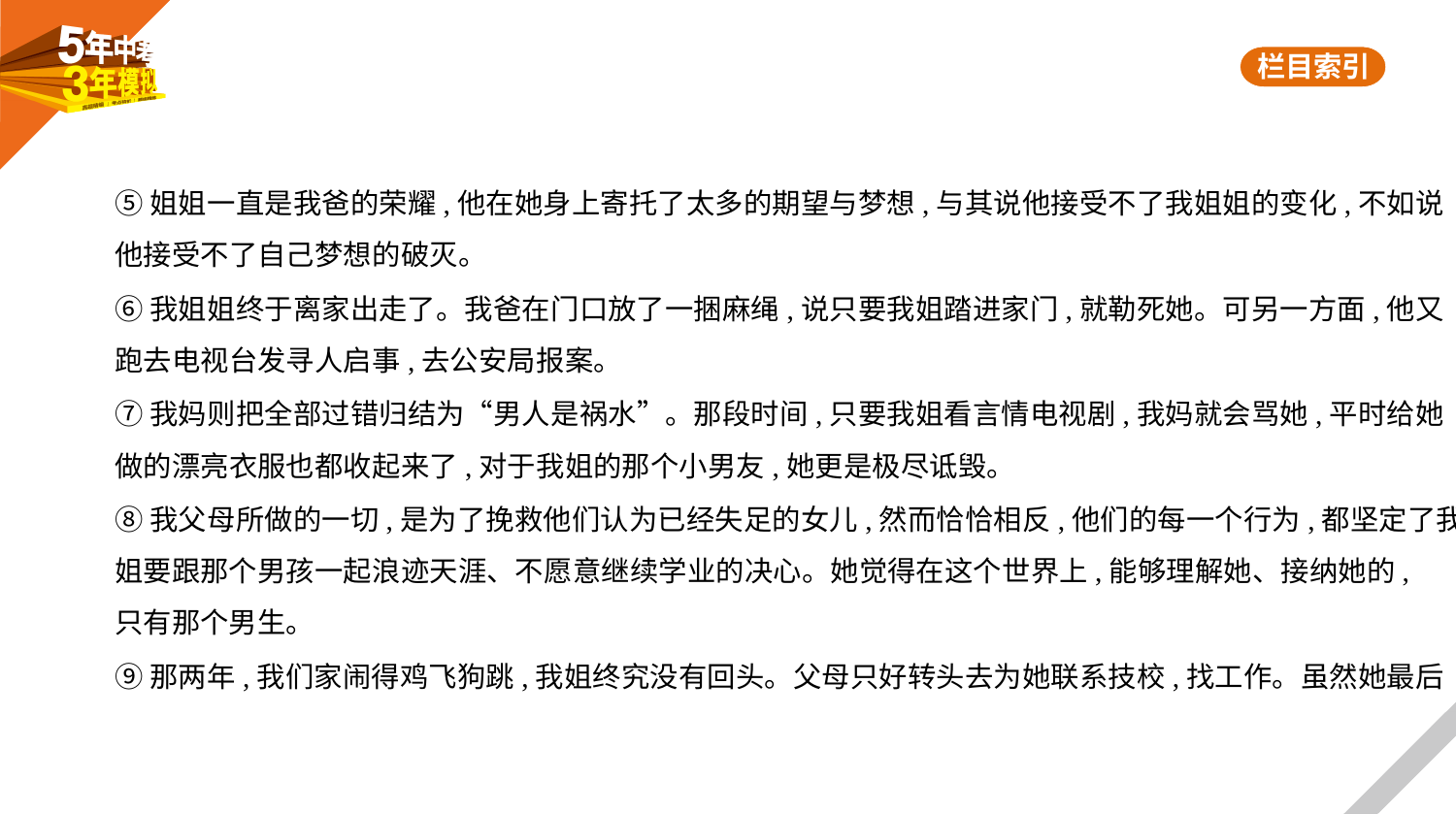

⑤姐姐一直是我爸的荣耀,他在她身上寄托了太多的期望与梦想,与其说他接受不了我姐姐的变化,不如说
他接受不了自己梦想的破灭。
⑥我姐姐终于离家出走了。我爸在门口放了一捆麻绳,说只要我姐踏进家门,就勒死她。可另一方面,他又
跑去电视台发寻人启事,去公安局报案。
⑦我妈则把全部过错归结为“男人是祸水”。那段时间,只要我姐看言情电视剧,我妈就会骂她,平时给她
做的漂亮衣服也都收起来了,对于我姐的那个小男友,她更是极尽诋毁。
⑧我父母所做的一切,是为了挽救他们认为已经失足的女儿,然而恰恰相反,他们的每一个行为,都坚定了我
姐要跟那个男孩一起浪迹天涯、不愿意继续学业的决心。她觉得在这个世界上,能够理解她、接纳她的,
只有那个男生。
⑨那两年,我们家闹得鸡飞狗跳,我姐终究没有回头。父母只好转头去为她联系技校,找工作。虽然她最后